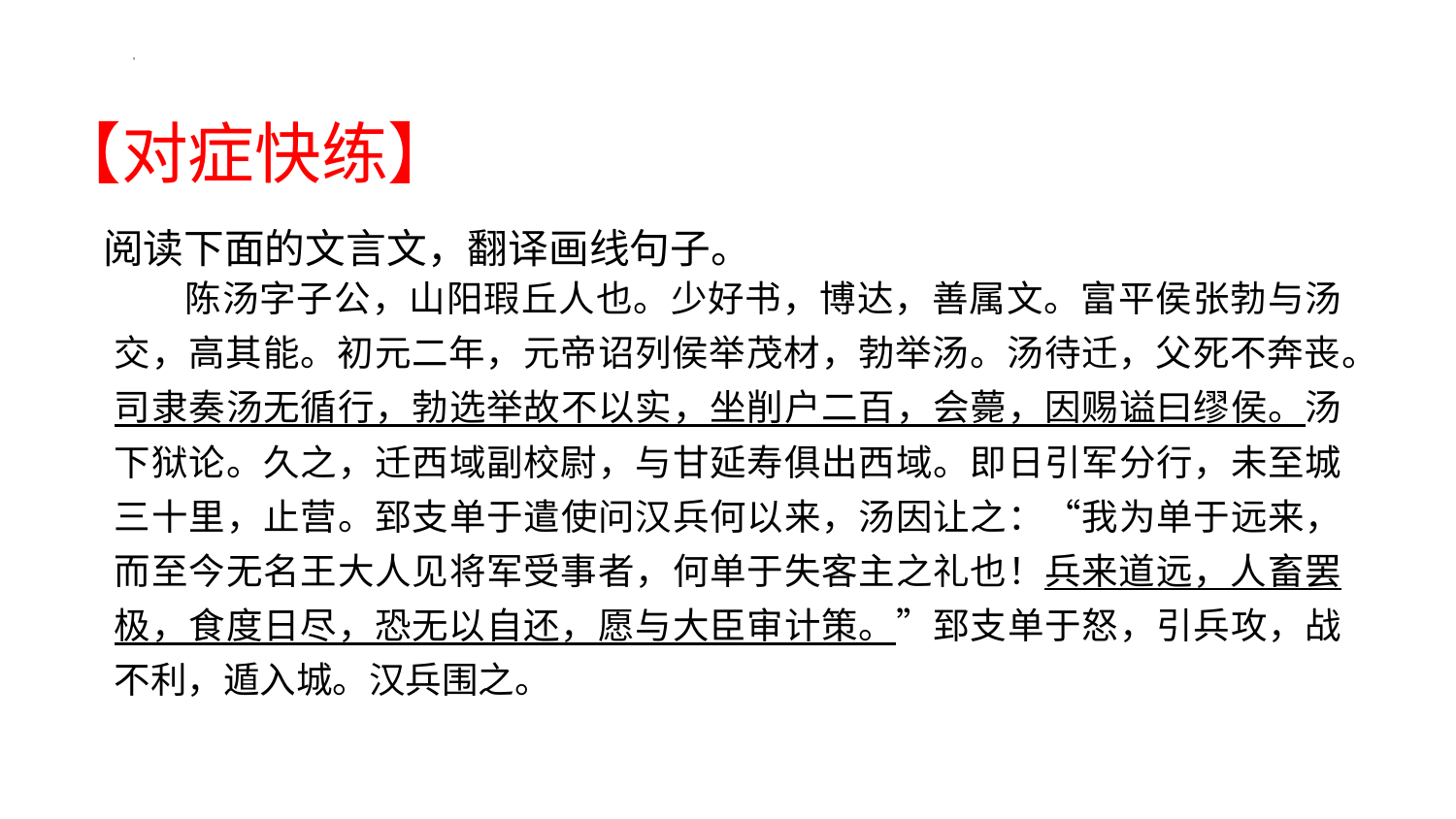

# 【对症快练】
阅读下面的文言文，翻译画线句子。
  陈汤字子公，山阳瑕丘人也。少好书，博达，善属文。富平侯张勃与汤交，高其能。初元二年，元帝诏列侯举茂材，勃举汤。汤待迁，父死不奔丧。司隶奏汤无循行，勃选举故不以实，坐削户二百，会薨，因赐谥曰缪侯。汤下狱论。久之，迁西域副校尉，与甘延寿俱出西域。即日引军分行，未至城三十里，止营。郅支单于遣使问汉兵何以来，汤因让之：“我为单于远来，而至今无名王大人见将军受事者，何单于失客主之礼也！兵来道远，人畜罢极，食度日尽，恐无以自还，愿与大臣审计策。”郅支单于怒，引兵攻，战不利，遁入城。汉兵围之。